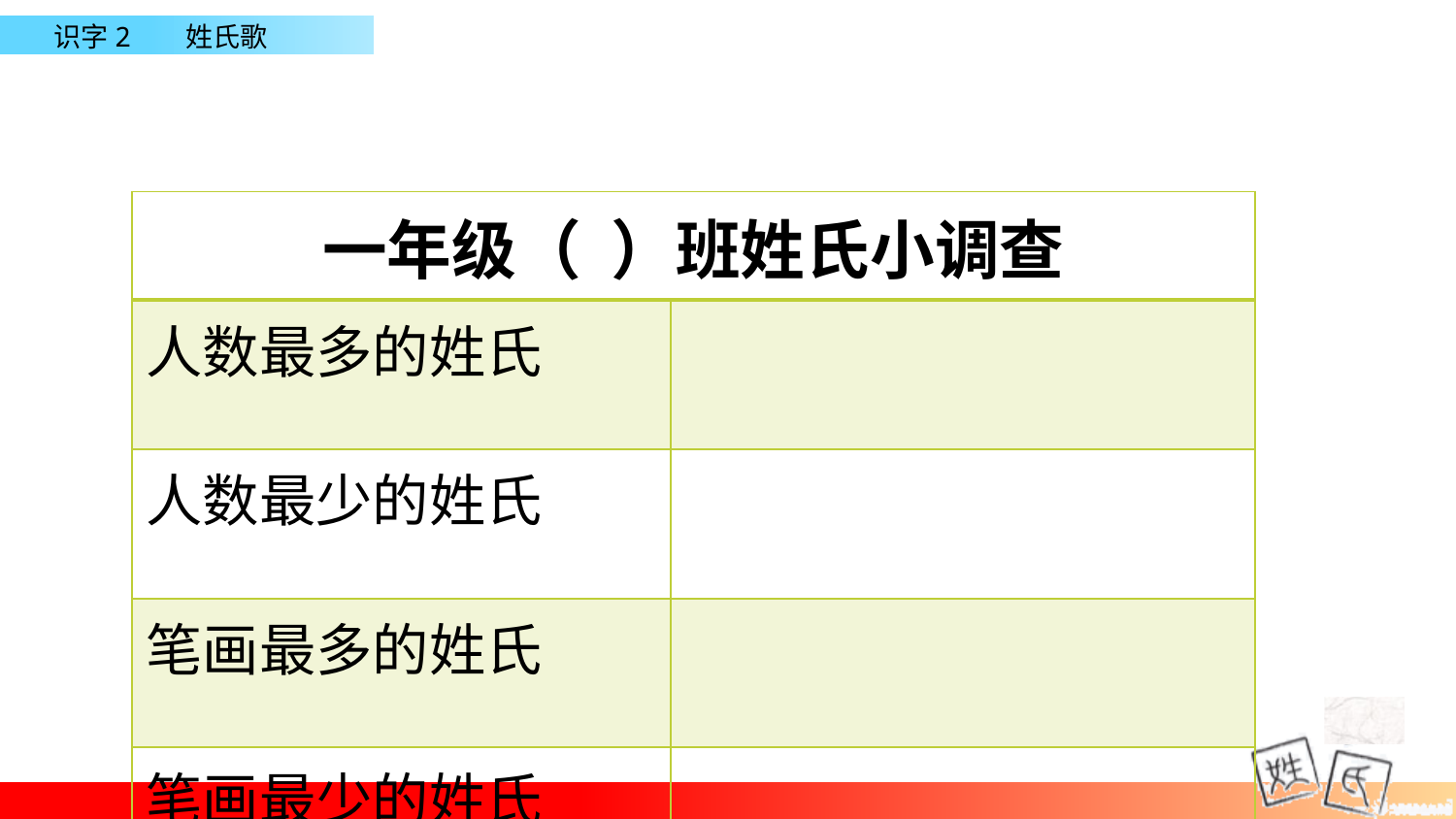

| 一年级（ ）班姓氏小调查 |  |
| --- | --- |
| 人数最多的姓氏 |  |
| 人数最少的姓氏 |  |
| 笔画最多的姓氏 |  |
| 笔画最少的姓氏 |  |